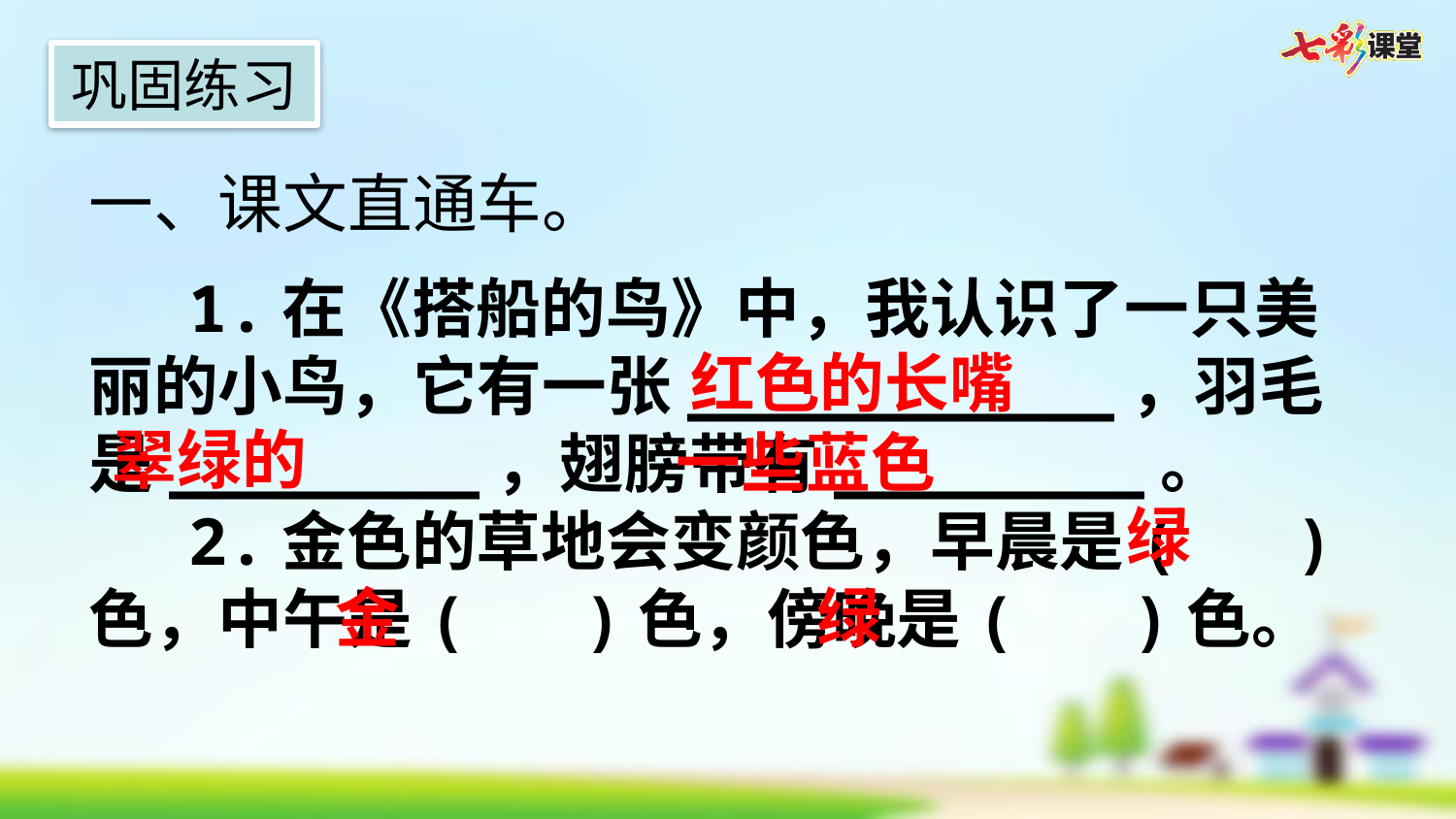

巩固练习
一、课文直通车。
1.在《搭船的鸟》中，我认识了一只美丽的小鸟，它有一张___________，羽毛是________，翅膀带有________。
2.金色的草地会变颜色，早晨是(   )色，中午是(   )色，傍晚是(   )色。
红色的长嘴
翠绿的
一些蓝色
绿
金
绿